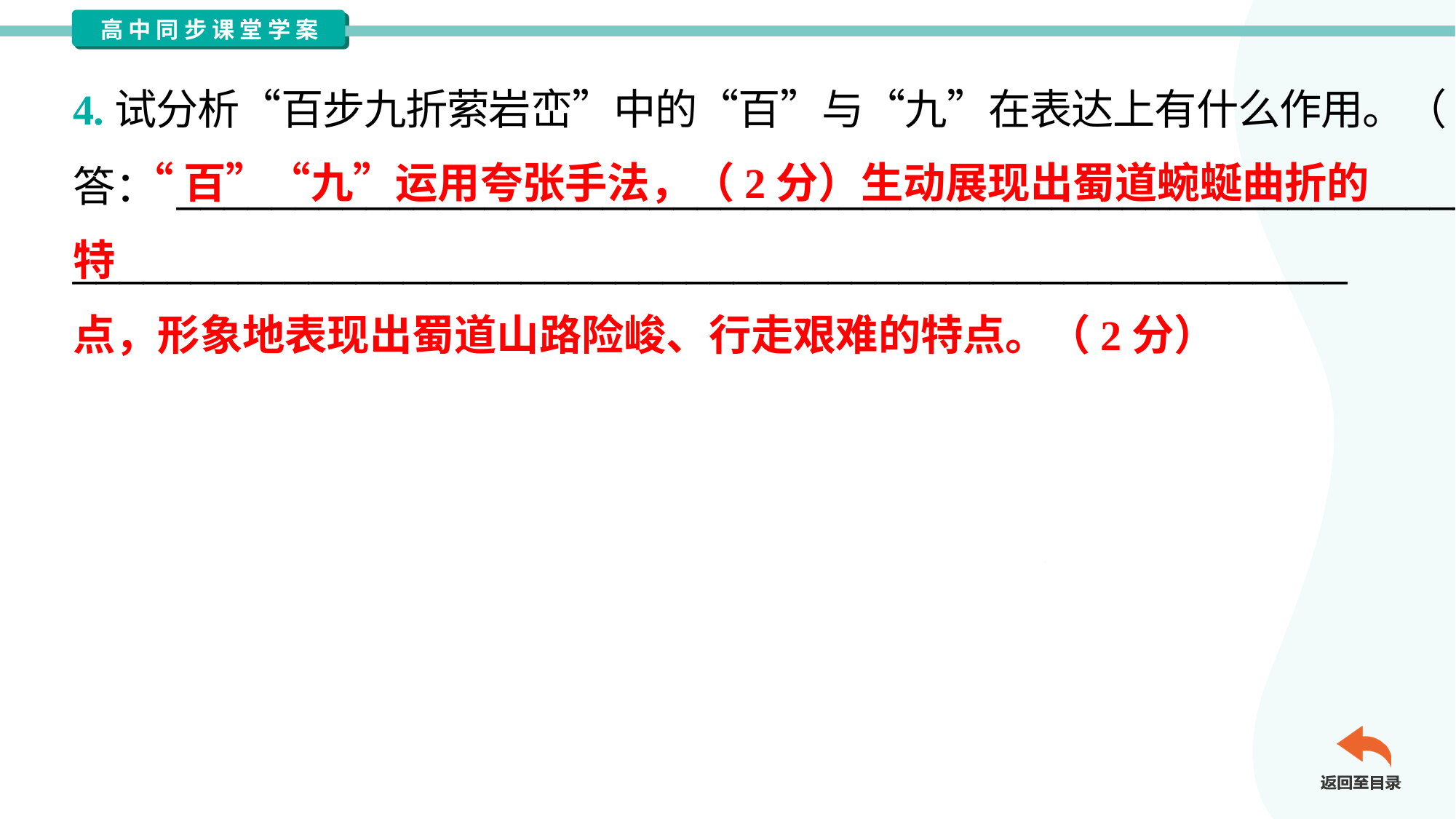

4.试分析“百步九折萦岩峦”中的“百”与“九”在表达上有什么作用。（4分）
答： ________________________________________________________
______________________________________________________
      “百”“九”运用夸张手法，（2分）生动展现出蜀道蜿蜒曲折的特
点，形象地表现出蜀道山路险峻、行走艰难的特点。（2分）